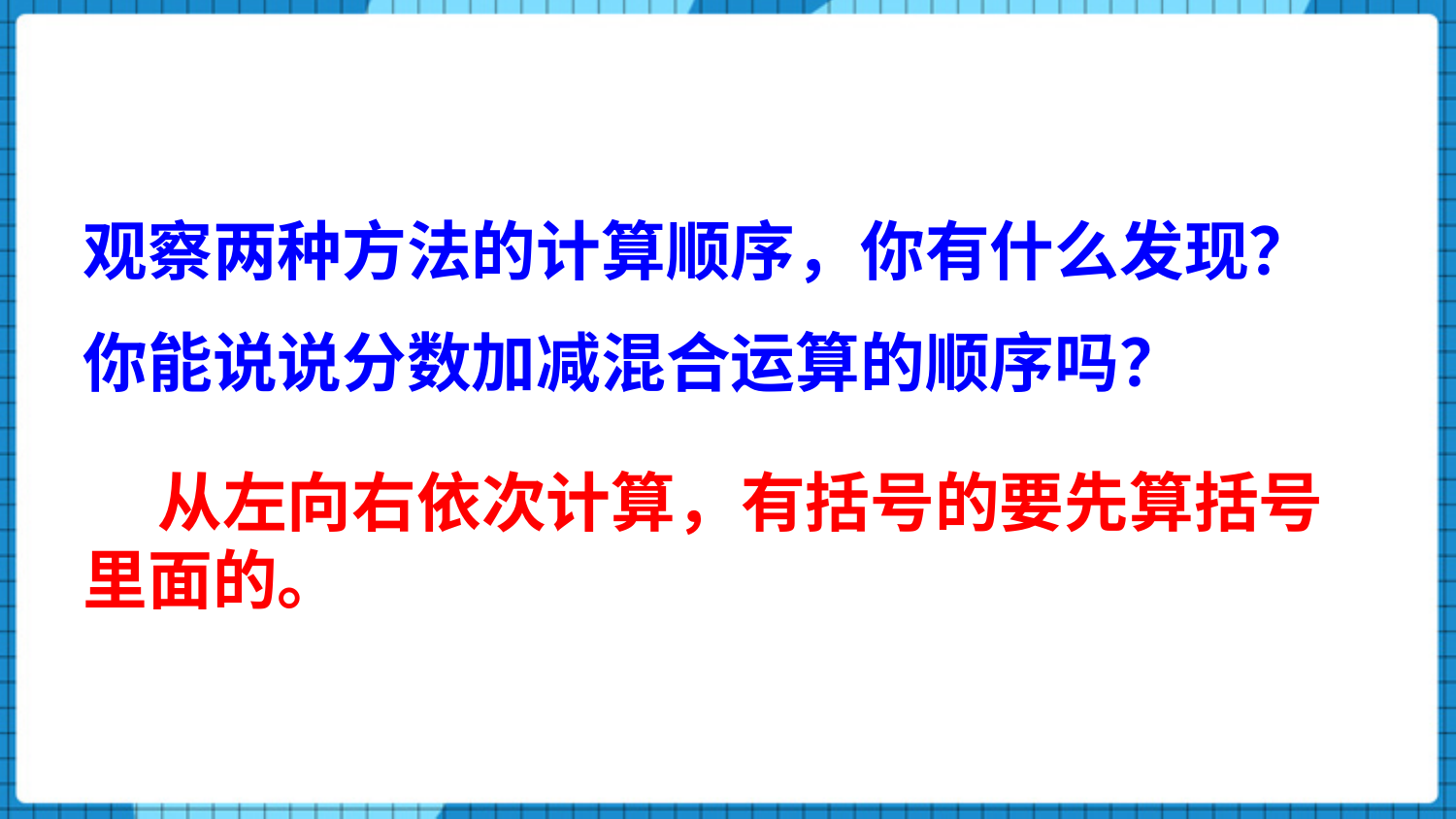

观察两种方法的计算顺序，你有什么发现？
你能说说分数加减混合运算的顺序吗？
    从左向右依次计算，有括号的要先算括号里面的。